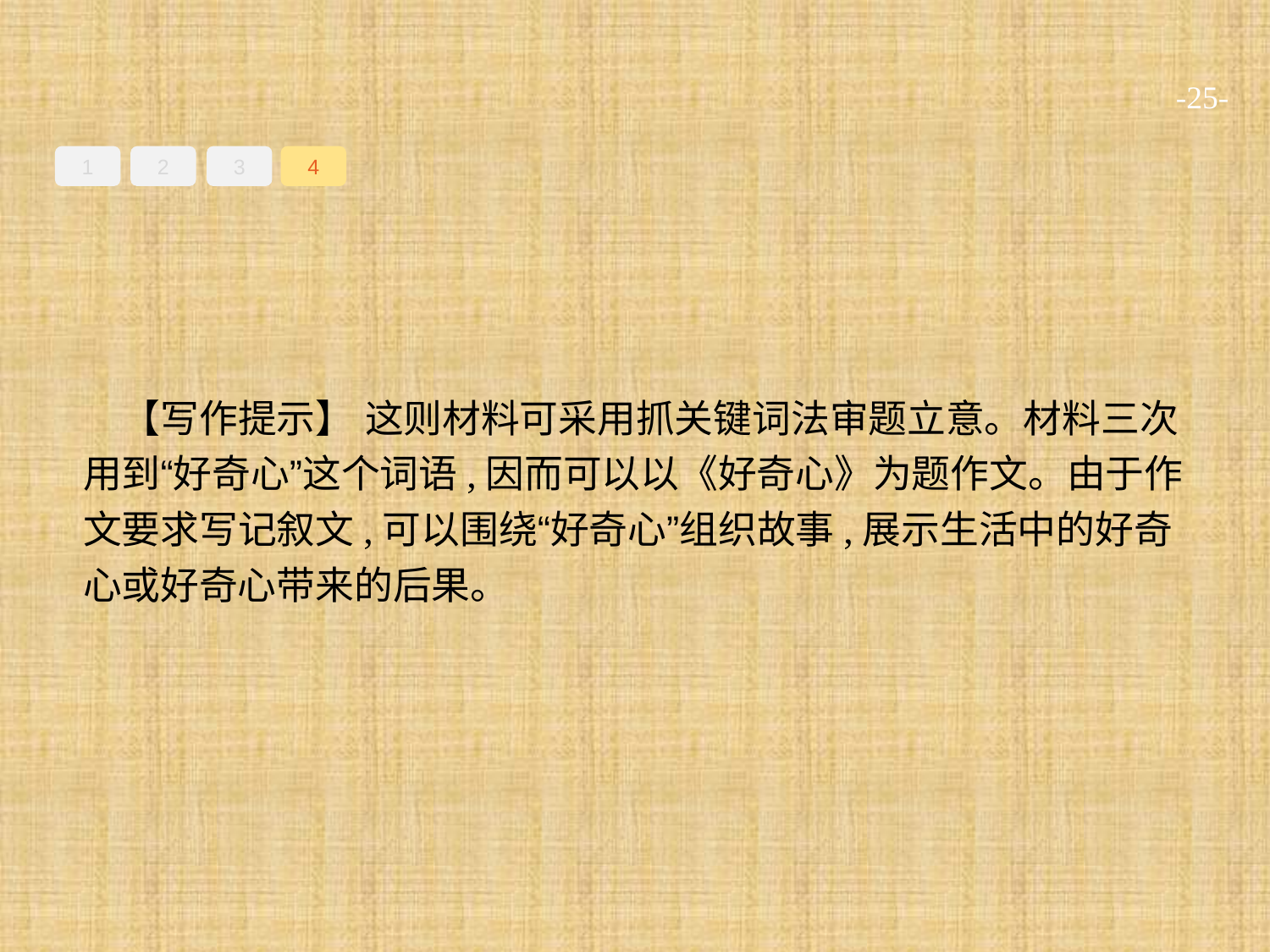

-25-
1
2
3
4
【写作提示】 这则材料可采用抓关键词法审题立意。材料三次用到“好奇心”这个词语,因而可以以《好奇心》为题作文。由于作文要求写记叙文,可以围绕“好奇心”组织故事,展示生活中的好奇心或好奇心带来的后果。